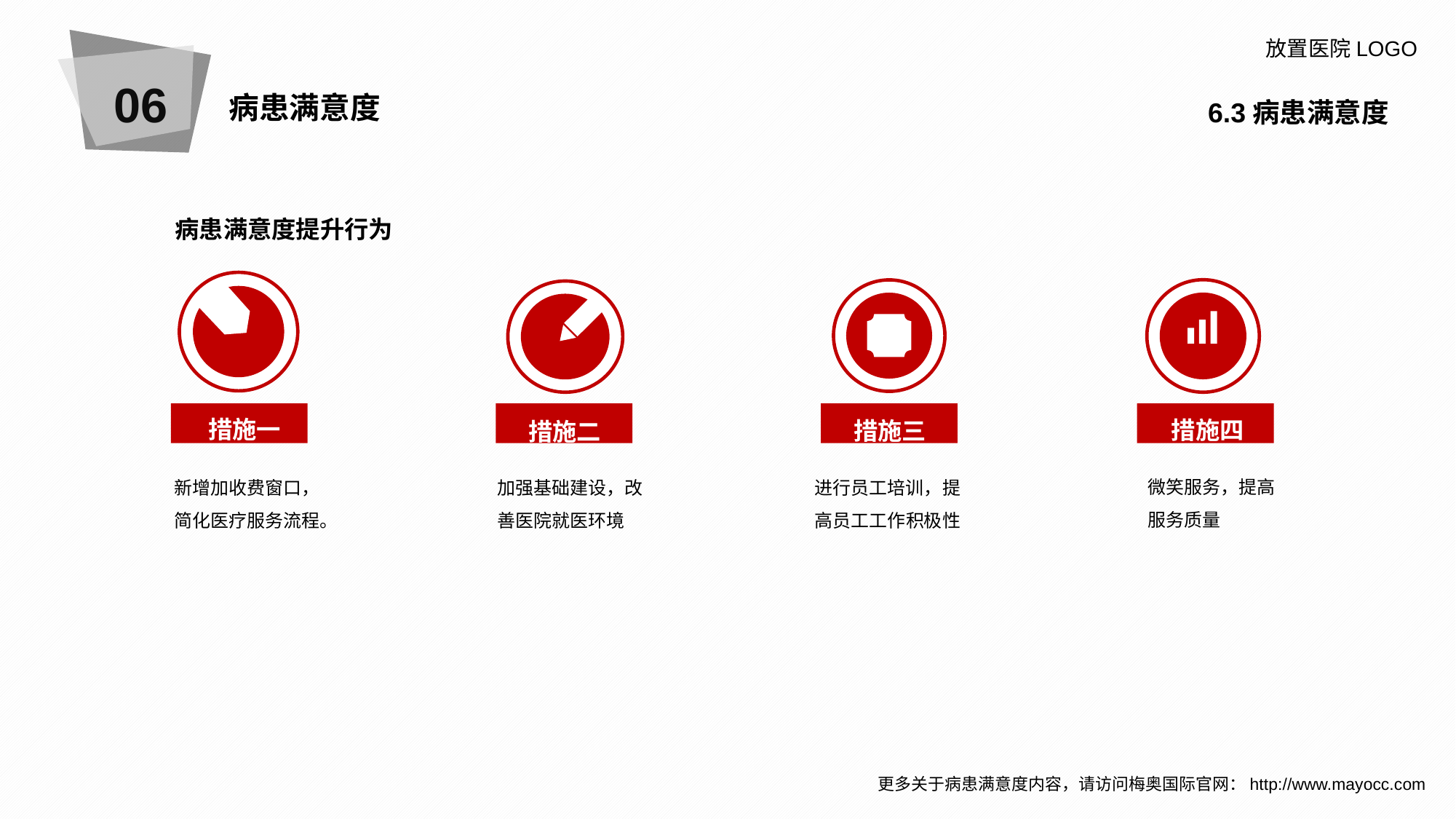

06
放置医院LOGO
病患满意度
6.3病患满意度
病患满意度提升行为

措施一
措施四
措施三
措施二

微笑服务，提高
服务质量
新增加收费窗口，
简化医疗服务流程。
加强基础建设，改
善医院就医环境
进行员工培训，提高员工工作积极性
更多关于病患满意度内容，请访问梅奥国际官网：http://www.mayocc.com